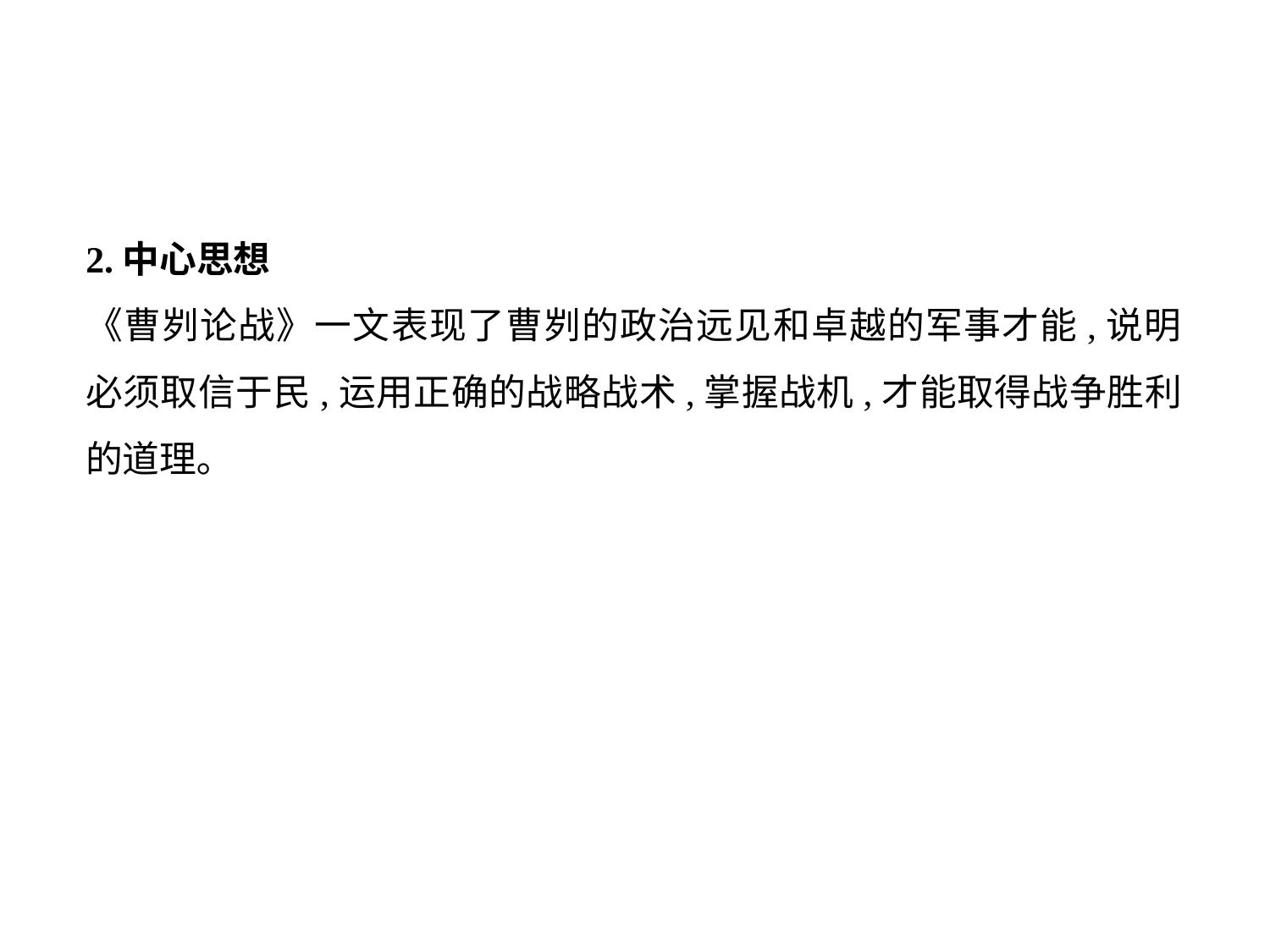

2.中心思想
《曹刿论战》一文表现了曹刿的政治远见和卓越的军事才能,说明必须取信于民,运用正确的战略战术,掌握战机,才能取得战争胜利的道理｡